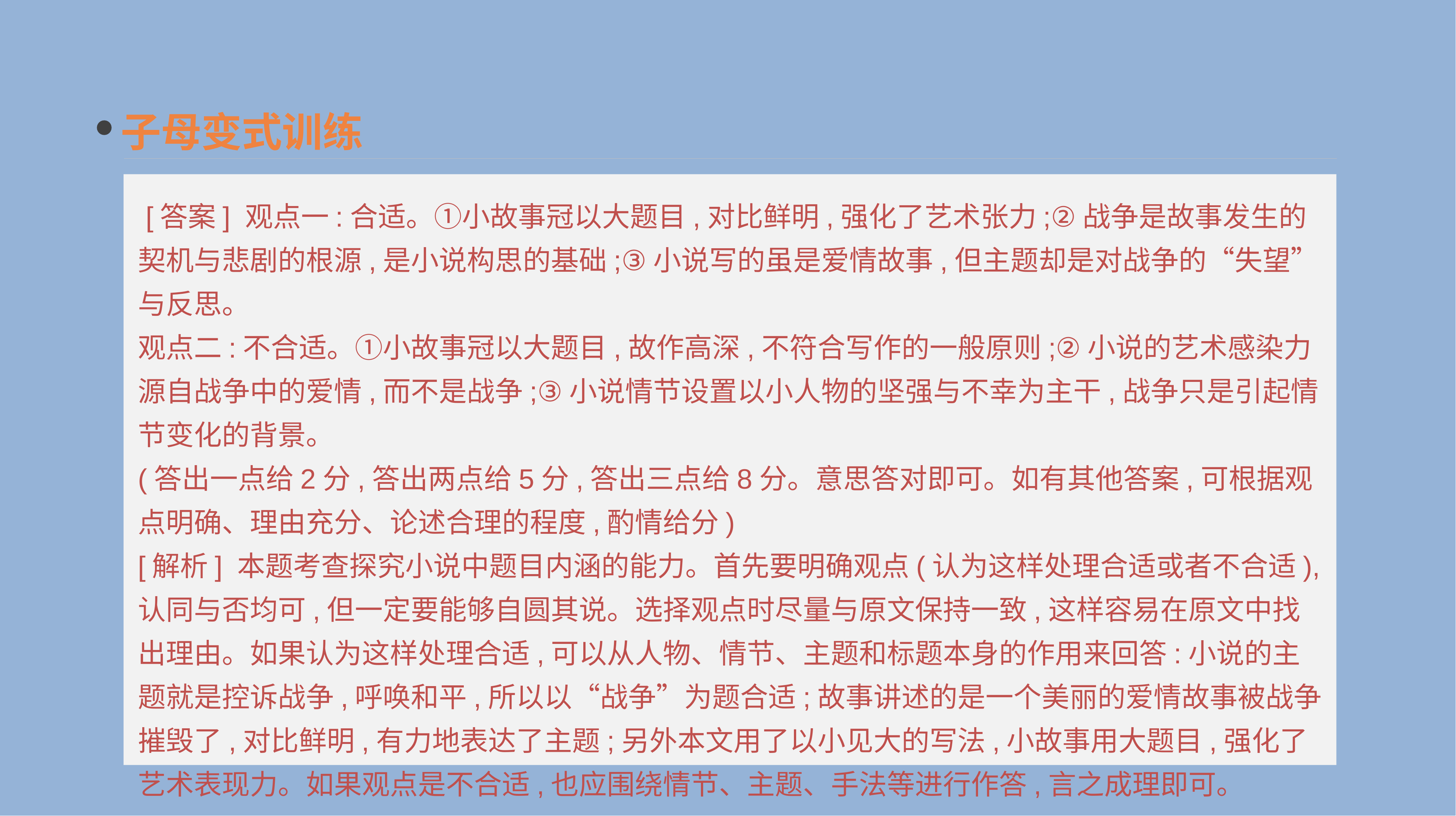

子母变式训练

 [答案] 观点一:合适。①小故事冠以大题目,对比鲜明,强化了艺术张力;②战争是故事发生的契机与悲剧的根源,是小说构思的基础;③小说写的虽是爱情故事,但主题却是对战争的“失望”与反思。
观点二:不合适。①小故事冠以大题目,故作高深,不符合写作的一般原则;②小说的艺术感染力源自战争中的爱情,而不是战争;③小说情节设置以小人物的坚强与不幸为主干,战争只是引起情节变化的背景。
(答出一点给2分,答出两点给5分,答出三点给8分。意思答对即可。如有其他答案,可根据观点明确、理由充分、论述合理的程度,酌情给分)
[解析] 本题考查探究小说中题目内涵的能力。首先要明确观点(认为这样处理合适或者不合适),认同与否均可,但一定要能够自圆其说。选择观点时尽量与原文保持一致,这样容易在原文中找出理由。如果认为这样处理合适,可以从人物、情节、主题和标题本身的作用来回答:小说的主题就是控诉战争,呼唤和平,所以以“战争”为题合适;故事讲述的是一个美丽的爱情故事被战争摧毁了,对比鲜明,有力地表达了主题;另外本文用了以小见大的写法,小故事用大题目,强化了艺术表现力。如果观点是不合适,也应围绕情节、主题、手法等进行作答,言之成理即可。